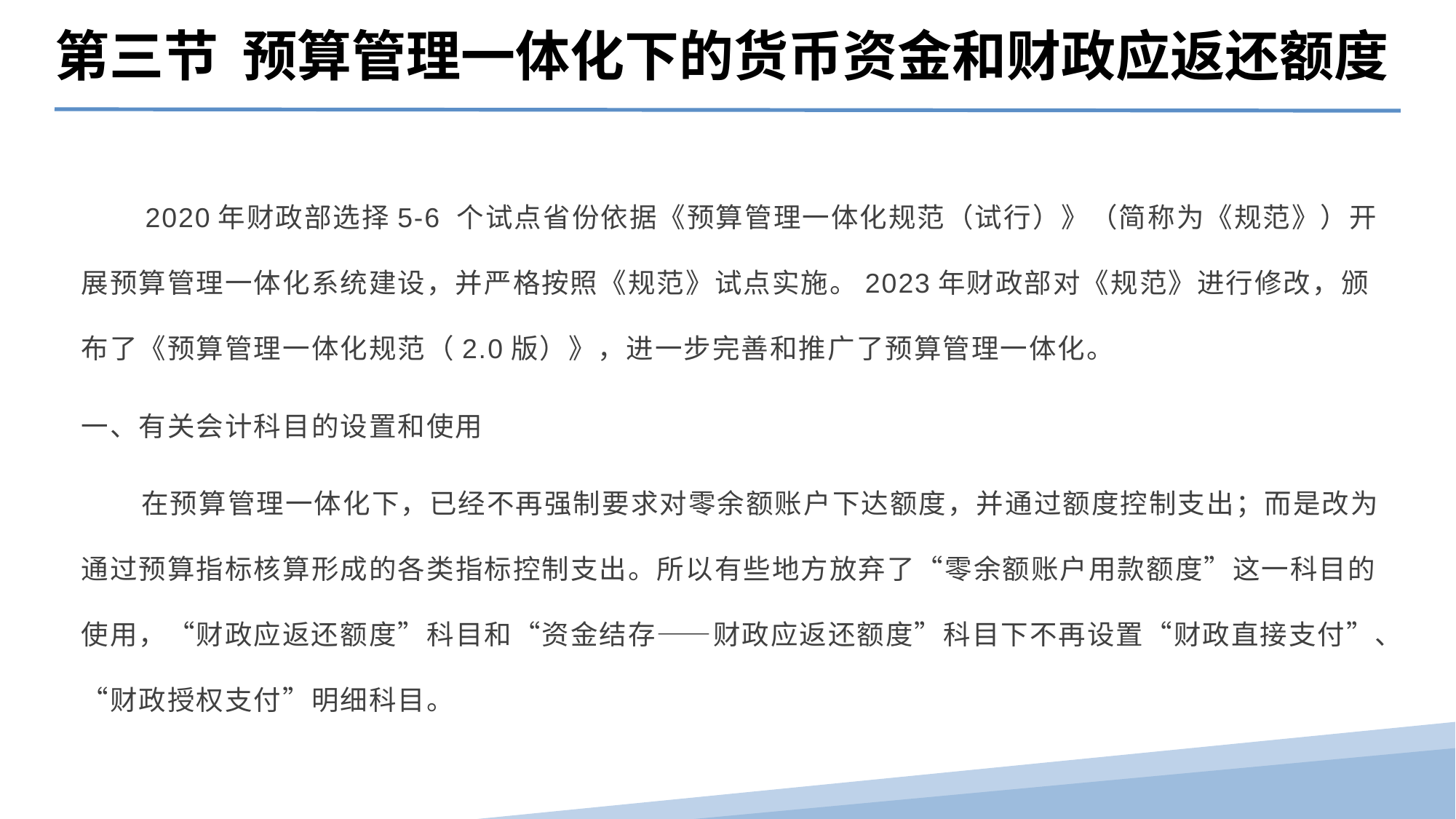

第三节  预算管理一体化下的货币资金和财政应返还额度
       2020年财政部选择5-6 个试点省份依据《预算管理一体化规范（试行）》（简称为《规范》）开展预算管理一体化系统建设，并严格按照《规范》试点实施。2023年财政部对《规范》进行修改，颁布了《预算管理一体化规范（2.0版）》，进一步完善和推广了预算管理一体化。
一、有关会计科目的设置和使用
       在预算管理一体化下，已经不再强制要求对零余额账户下达额度，并通过额度控制支出；而是改为通过预算指标核算形成的各类指标控制支出。所以有些地方放弃了“零余额账户用款额度”这一科目的使用，“财政应返还额度”科目和“资金结存——财政应返还额度”科目下不再设置“财政直接支付”、“财政授权支付”明细科目。